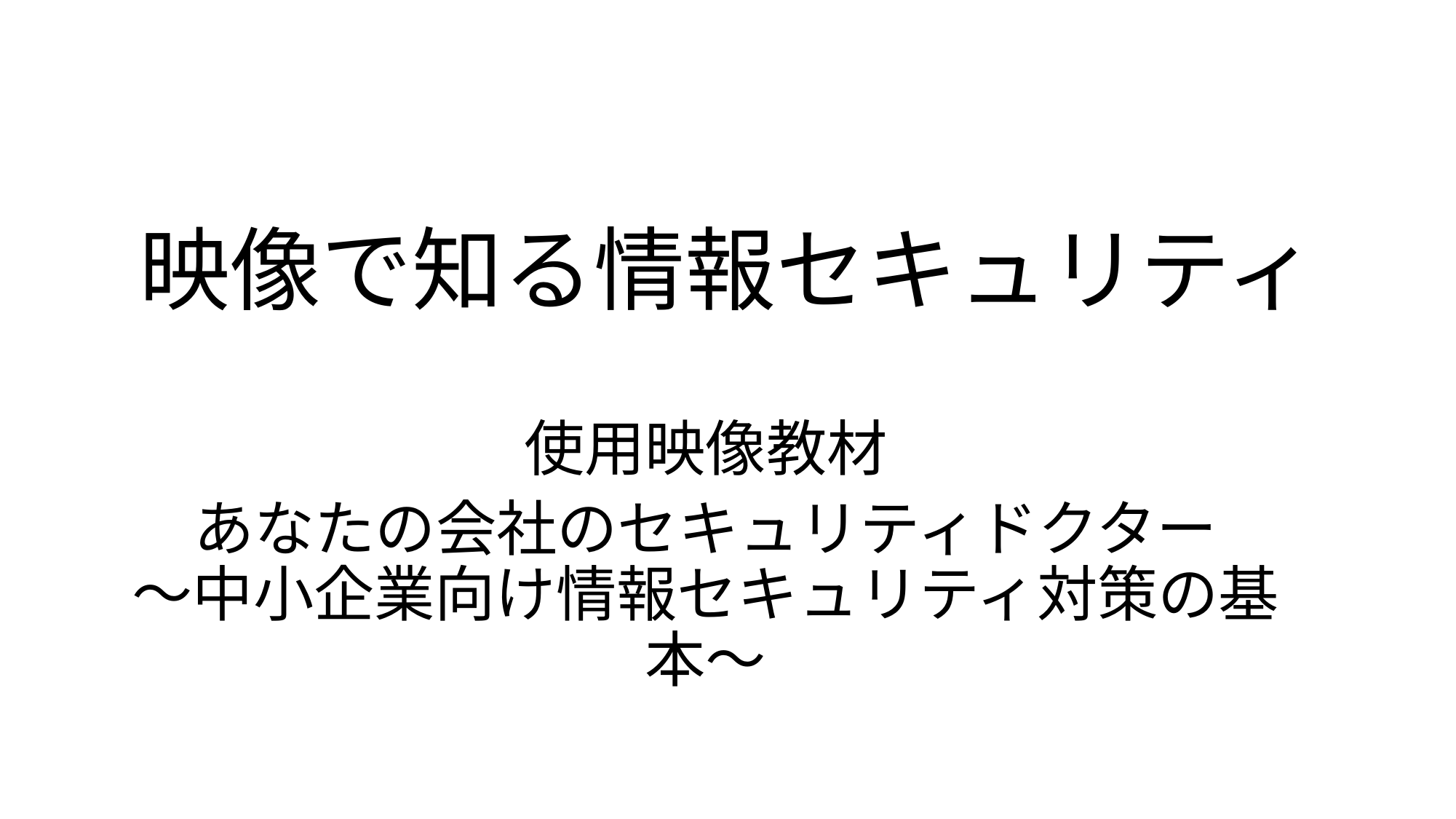

# 映像で知る情報セキュリティ
使用映像教材
あなたの会社のセキュリティドクター
～中小企業向け情報セキュリティ対策の基本～